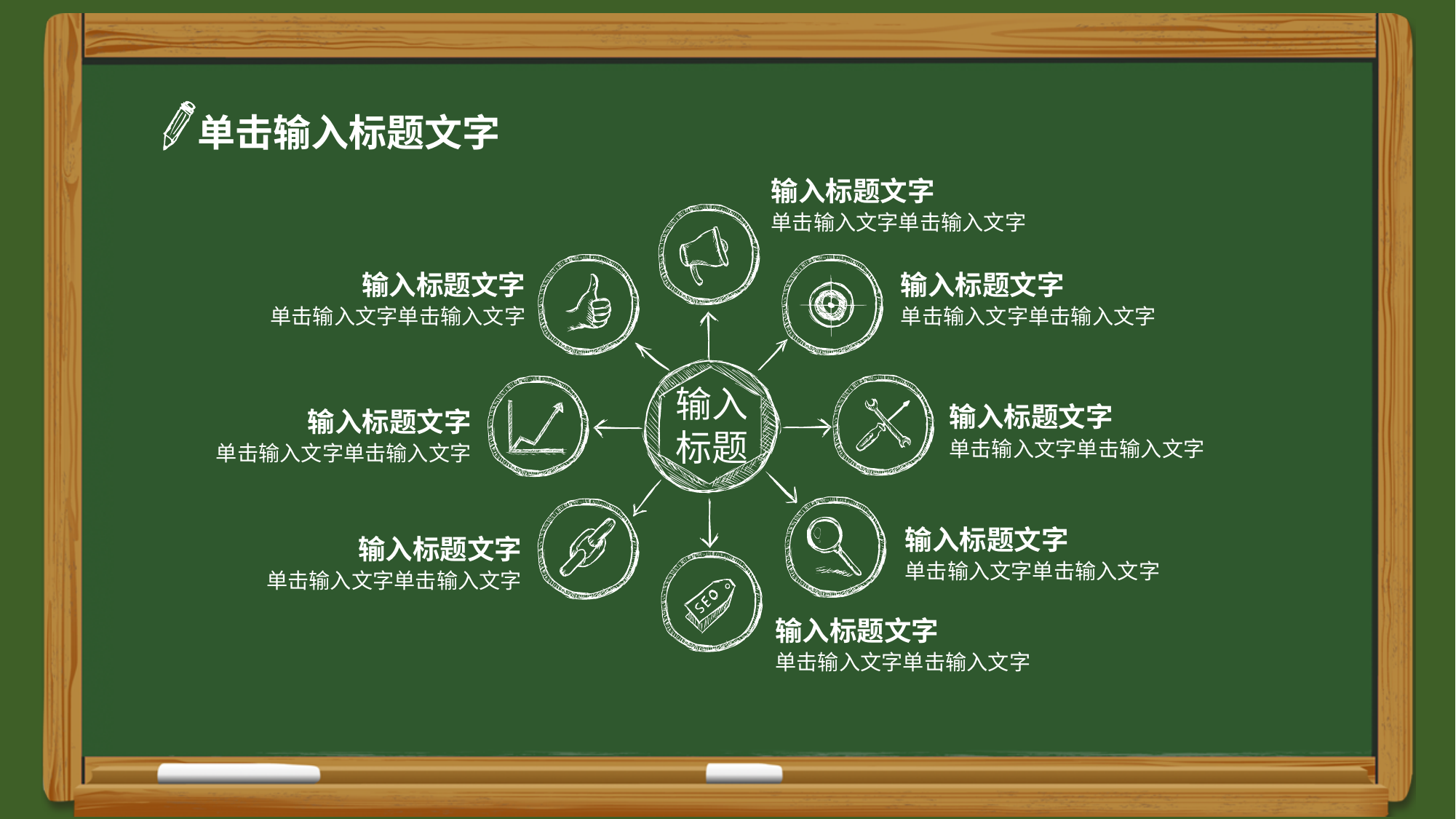

单击输入标题文字
输入标题文字
单击输入文字单击输入文字

输入
标题
输入标题文字
单击输入文字单击输入文字
输入标题文字
单击输入文字单击输入文字
输入标题文字
单击输入文字单击输入文字
输入标题文字
单击输入文字单击输入文字
输入标题文字
单击输入文字单击输入文字
输入标题文字
单击输入文字单击输入文字
输入标题文字
单击输入文字单击输入文字